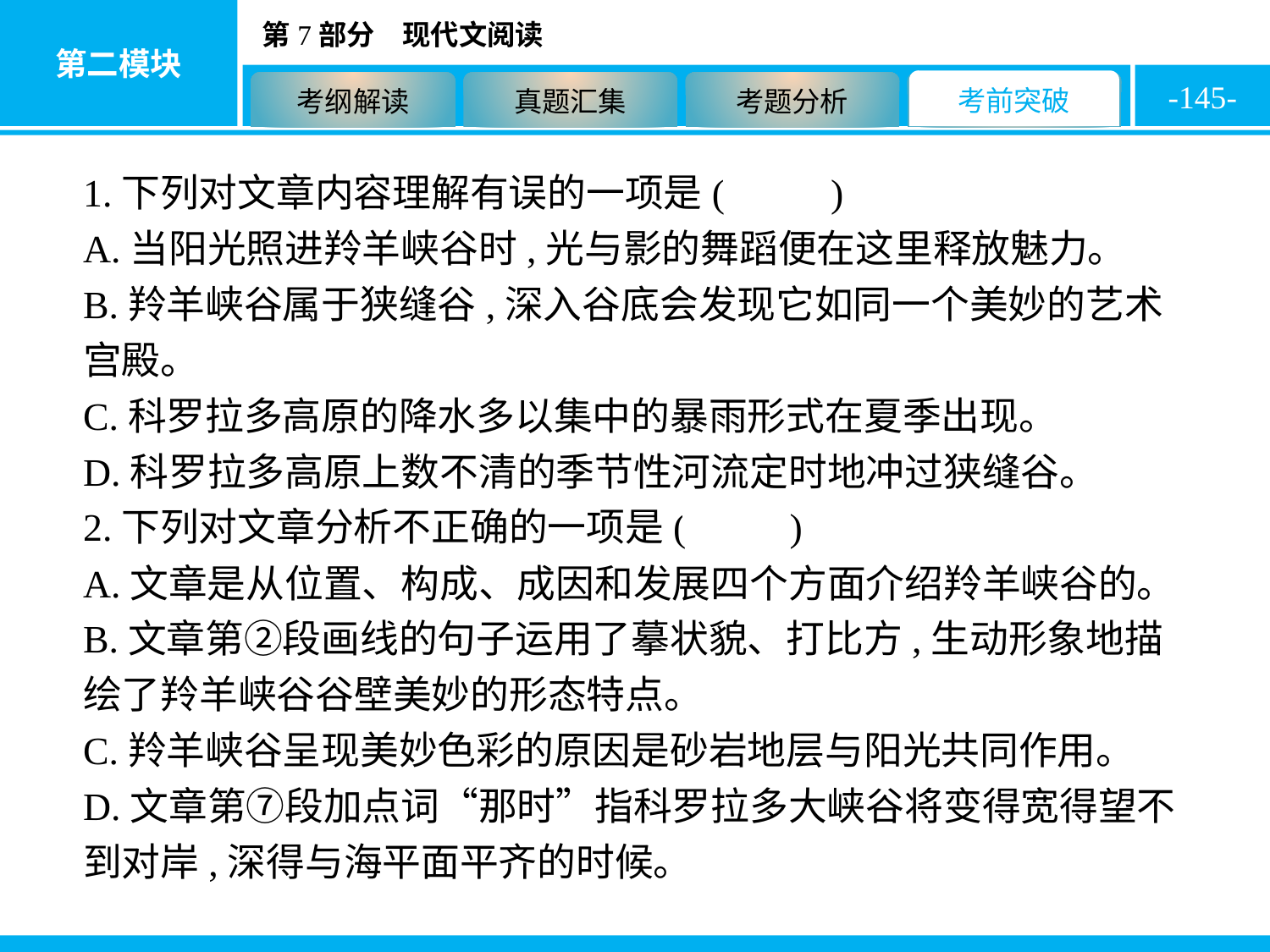

-145-
1.下列对文章内容理解有误的一项是(    D    )
A.当阳光照进羚羊峡谷时,光与影的舞蹈便在这里释放魅力。
B.羚羊峡谷属于狭缝谷,深入谷底会发现它如同一个美妙的艺术宫殿。
C.科罗拉多高原的降水多以集中的暴雨形式在夏季出现。
D.科罗拉多高原上数不清的季节性河流定时地冲过狭缝谷。
2.下列对文章分析不正确的一项是(    A    )
A.文章是从位置、构成、成因和发展四个方面介绍羚羊峡谷的。
B.文章第②段画线的句子运用了摹状貌、打比方,生动形象地描绘了羚羊峡谷谷壁美妙的形态特点。
C.羚羊峡谷呈现美妙色彩的原因是砂岩地层与阳光共同作用。
D.文章第⑦段加点词“那时”指科罗拉多大峡谷将变得宽得望不到对岸,深得与海平面平齐的时候。